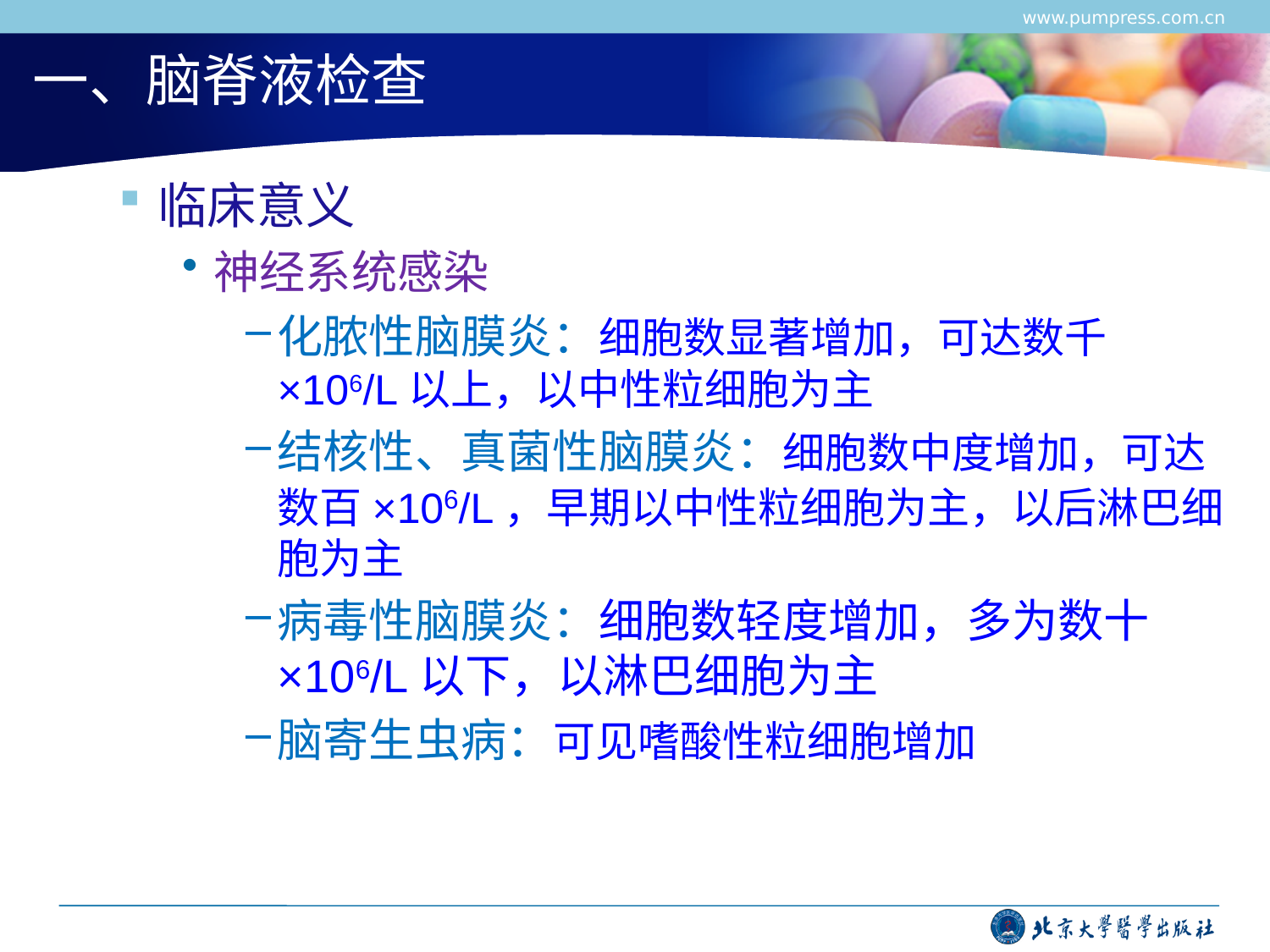

www.pumpress.com.cn
# 一、脑脊液检查
临床意义
神经系统感染
化脓性脑膜炎：细胞数显著增加，可达数千×106/L以上，以中性粒细胞为主
结核性、真菌性脑膜炎：细胞数中度增加，可达数百×106/L，早期以中性粒细胞为主，以后淋巴细胞为主
病毒性脑膜炎：细胞数轻度增加，多为数十×106/L以下，以淋巴细胞为主
脑寄生虫病：可见嗜酸性粒细胞增加